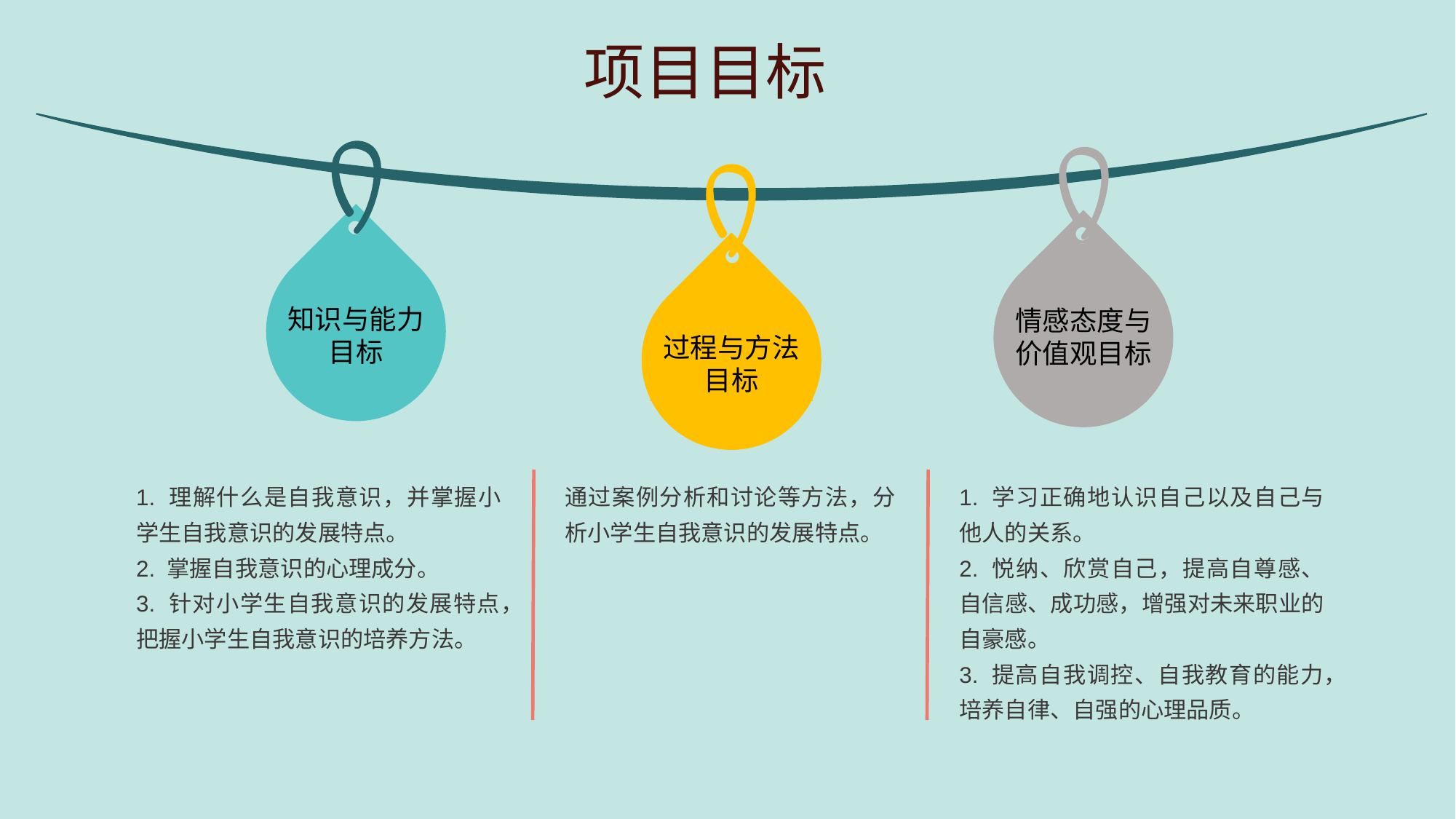

项目目标

知识与能力目标

情感态度与价值观目标

过程与方法目标
1. 理解什么是自我意识，并掌握小学生自我意识的发展特点。
2. 掌握自我意识的心理成分。
3. 针对小学生自我意识的发展特点，把握小学生自我意识的培养方法。
通过案例分析和讨论等方法，分析小学生自我意识的发展特点。
1. 学习正确地认识自己以及自己与他人的关系。
2. 悦纳、欣赏自己，提高自尊感、自信感、成功感，增强对未来职业的自豪感。
3. 提高自我调控、自我教育的能力，培养自律、自强的心理品质。